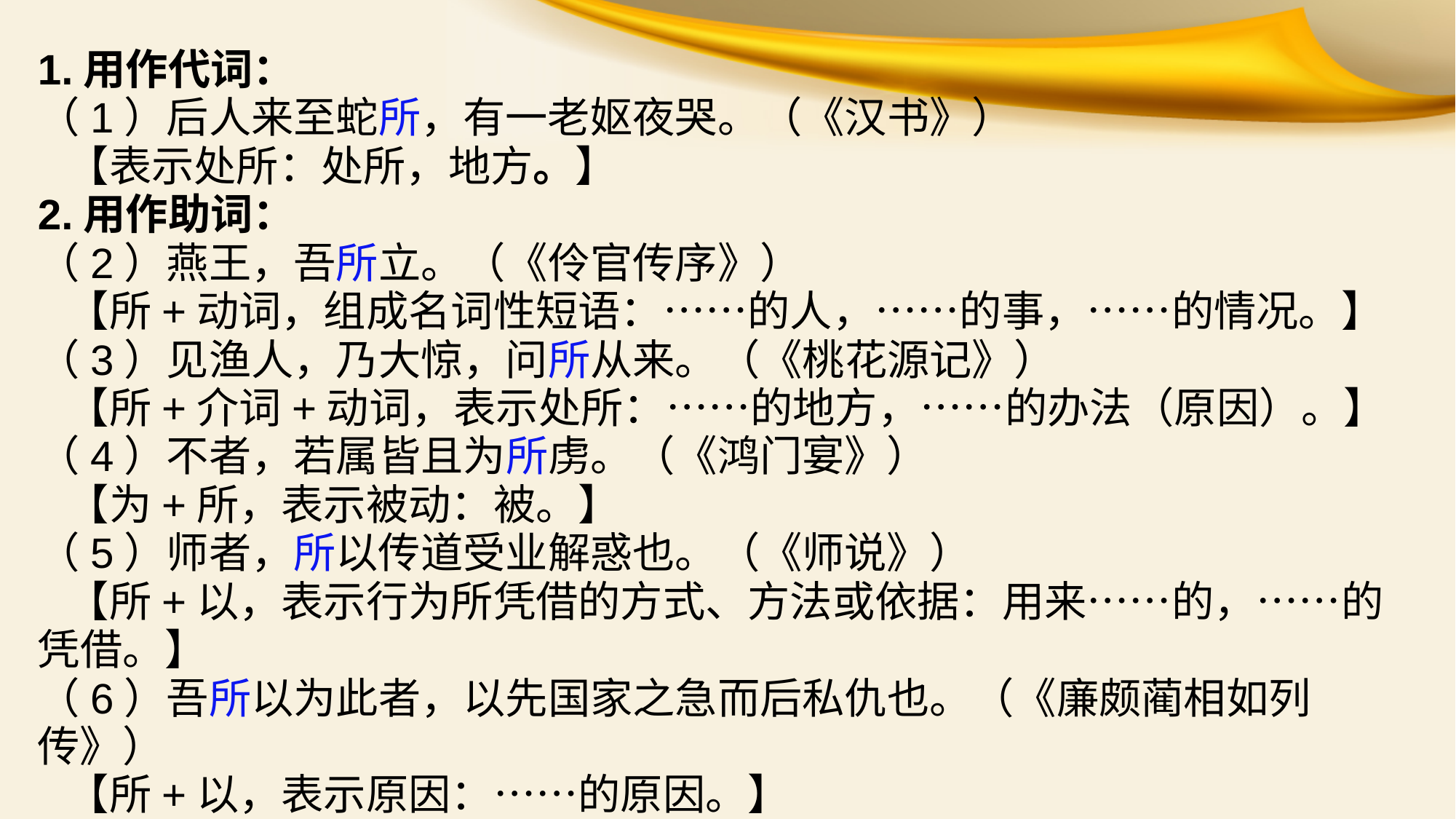

1.用作代词：
（1）后人来至蛇所，有一老妪夜哭。（《汉书》）
  【表示处所：处所，地方。】
2.用作助词：
（2）燕王，吾所立。（《伶官传序》）
  【所+动词，组成名词性短语：……的人，……的事，……的情况。】
（3）见渔人，乃大惊，问所从来。（《桃花源记》）
  【所+介词+动词，表示处所：……的地方，……的办法（原因）。】
（4）不者，若属皆且为所虏。（《鸿门宴》）
  【为+所，表示被动：被。】
（5）师者，所以传道受业解惑也。（《师说》）
  【所+以，表示行为所凭借的方式、方法或依据：用来……的，……的凭借。】
（6）吾所以为此者，以先国家之急而后私仇也。（《廉颇蔺相如列传》）
  【所+以，表示原因：……的原因。】